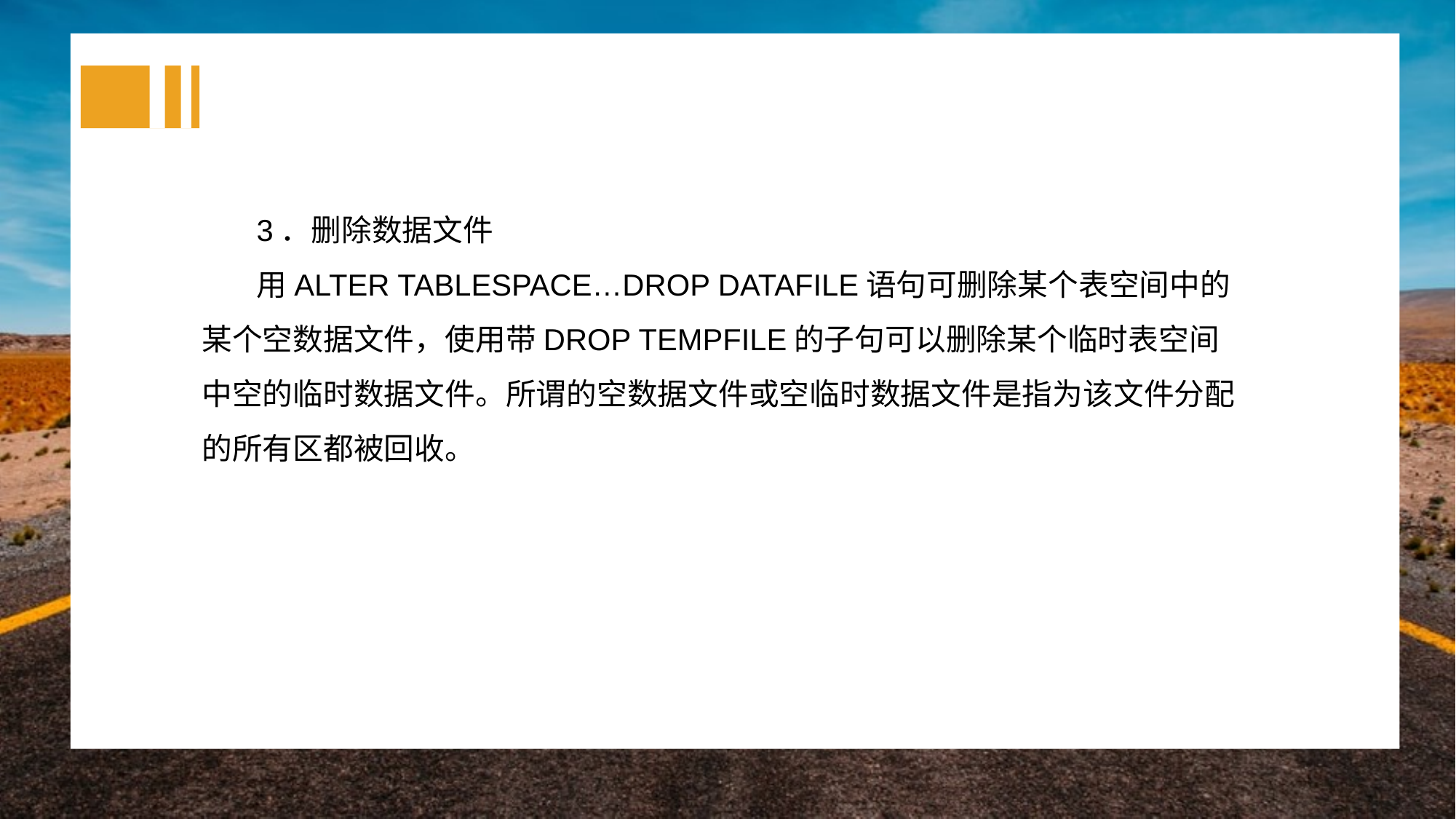

3．删除数据文件
用ALTER TABLESPACE…DROP DATAFILE语句可删除某个表空间中的某个空数据文件，使用带DROP TEMPFILE的子句可以删除某个临时表空间中空的临时数据文件。所谓的空数据文件或空临时数据文件是指为该文件分配的所有区都被回收。